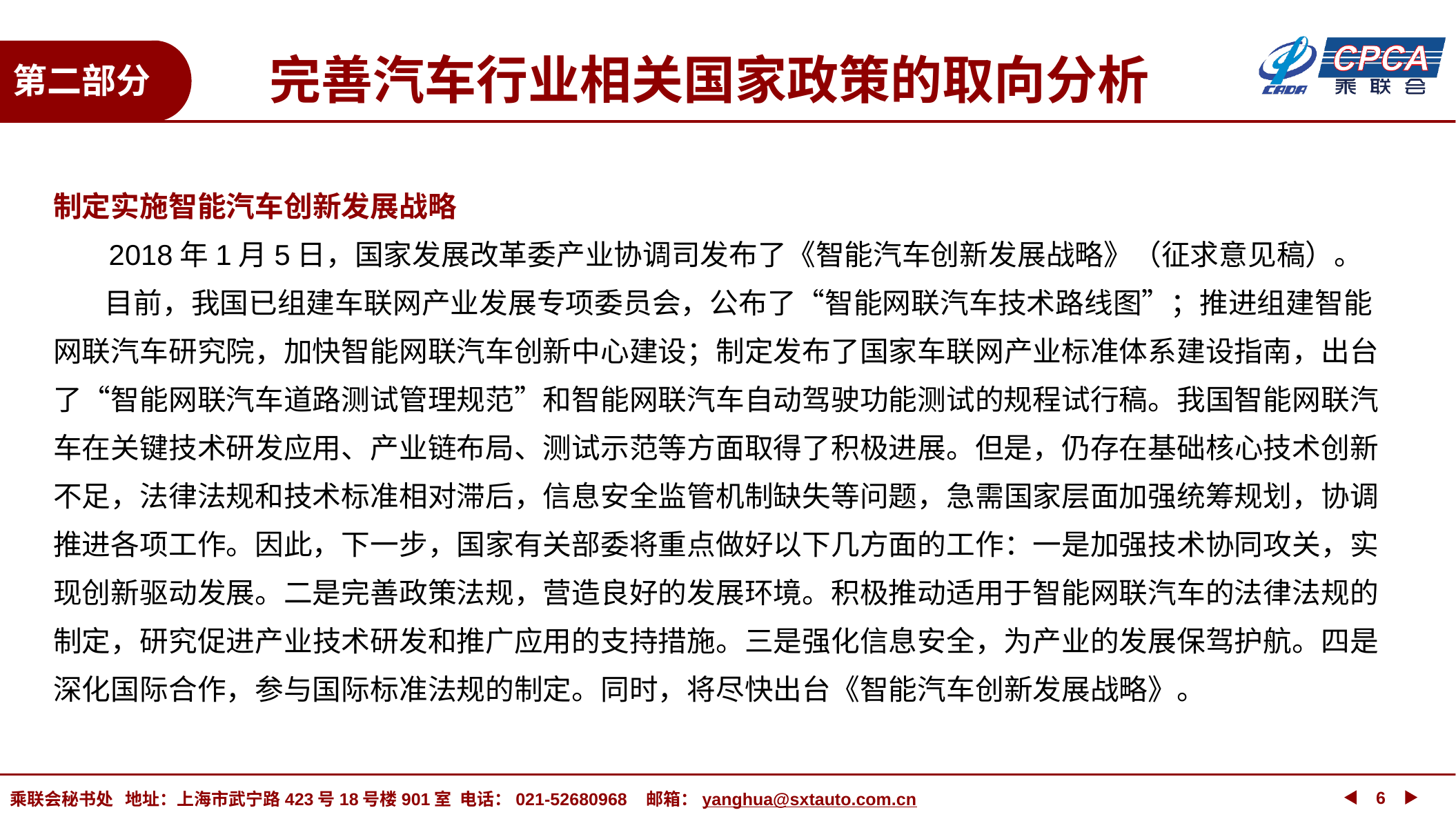

完善汽车行业相关国家政策的取向分析
第二部分
制定实施智能汽车创新发展战略
       2018年1月5日，国家发展改革委产业协调司发布了《智能汽车创新发展战略》（征求意见稿）。
       目前，我国已组建车联网产业发展专项委员会，公布了“智能网联汽车技术路线图”；推进组建智能网联汽车研究院，加快智能网联汽车创新中心建设；制定发布了国家车联网产业标准体系建设指南，出台了“智能网联汽车道路测试管理规范”和智能网联汽车自动驾驶功能测试的规程试行稿。我国智能网联汽车在关键技术研发应用、产业链布局、测试示范等方面取得了积极进展。但是，仍存在基础核心技术创新不足，法律法规和技术标准相对滞后，信息安全监管机制缺失等问题，急需国家层面加强统筹规划，协调推进各项工作。因此，下一步，国家有关部委将重点做好以下几方面的工作：一是加强技术协同攻关，实现创新驱动发展。二是完善政策法规，营造良好的发展环境。积极推动适用于智能网联汽车的法律法规的制定，研究促进产业技术研发和推广应用的支持措施。三是强化信息安全，为产业的发展保驾护航。四是深化国际合作，参与国际标准法规的制定。同时，将尽快出台《智能汽车创新发展战略》。